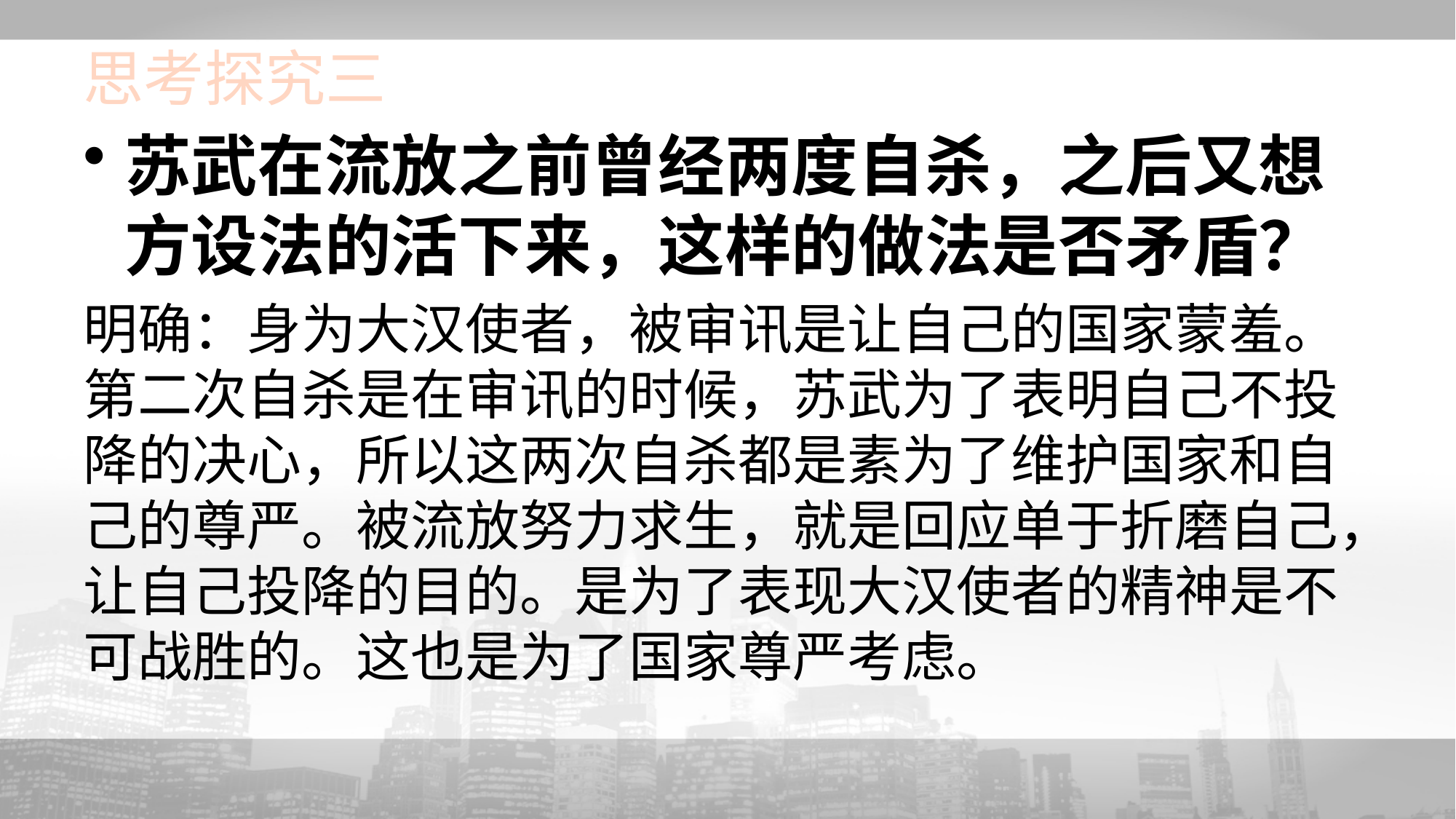

# 思考探究三
苏武在流放之前曾经两度自杀，之后又想方设法的活下来，这样的做法是否矛盾？
明确：身为大汉使者，被审讯是让自己的国家蒙羞。第二次自杀是在审讯的时候，苏武为了表明自己不投降的决心，所以这两次自杀都是素为了维护国家和自己的尊严。被流放努力求生，就是回应单于折磨自己，让自己投降的目的。是为了表现大汉使者的精神是不可战胜的。这也是为了国家尊严考虑。